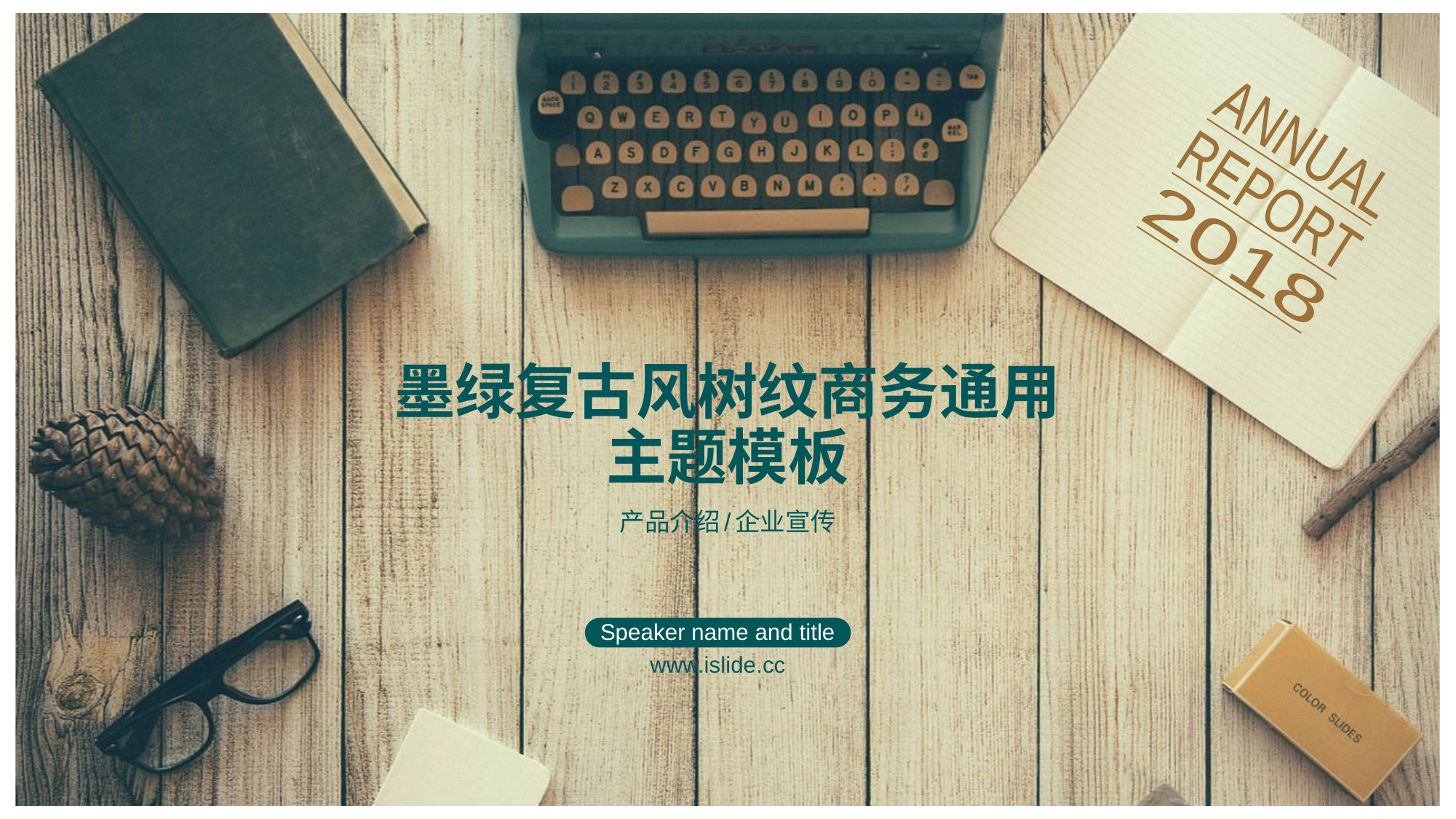

ANNUAL
REPORT
2018
# 墨绿复古风树纹商务通用主题模板
产品介绍/企业宣传
Speaker name and title
www.islide.cc